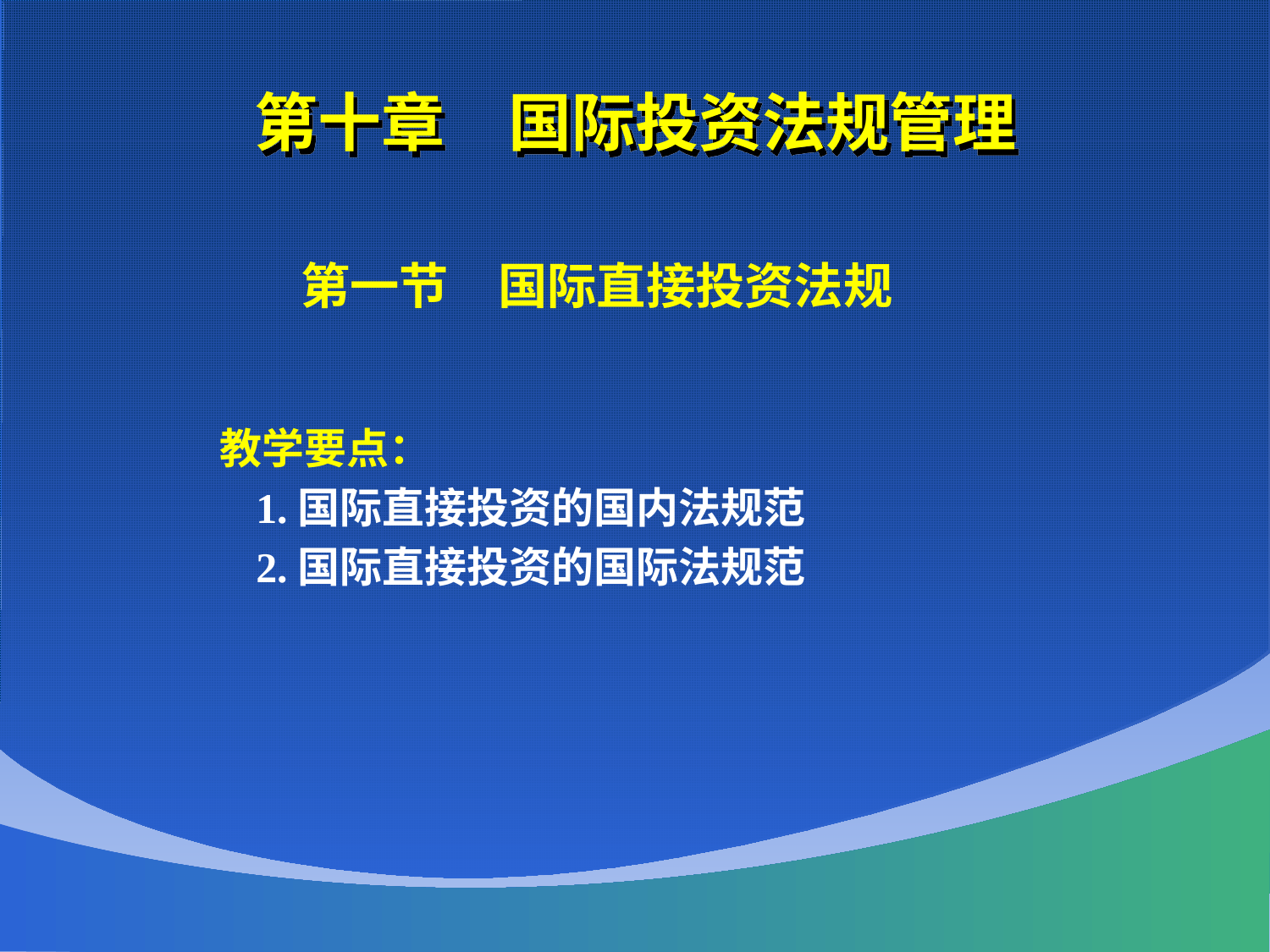

# 第十章　国际投资法规管理

                   第一节　国际直接投资法规

              教学要点：
                 1.国际直接投资的国内法规范
                 2.国际直接投资的国际法规范